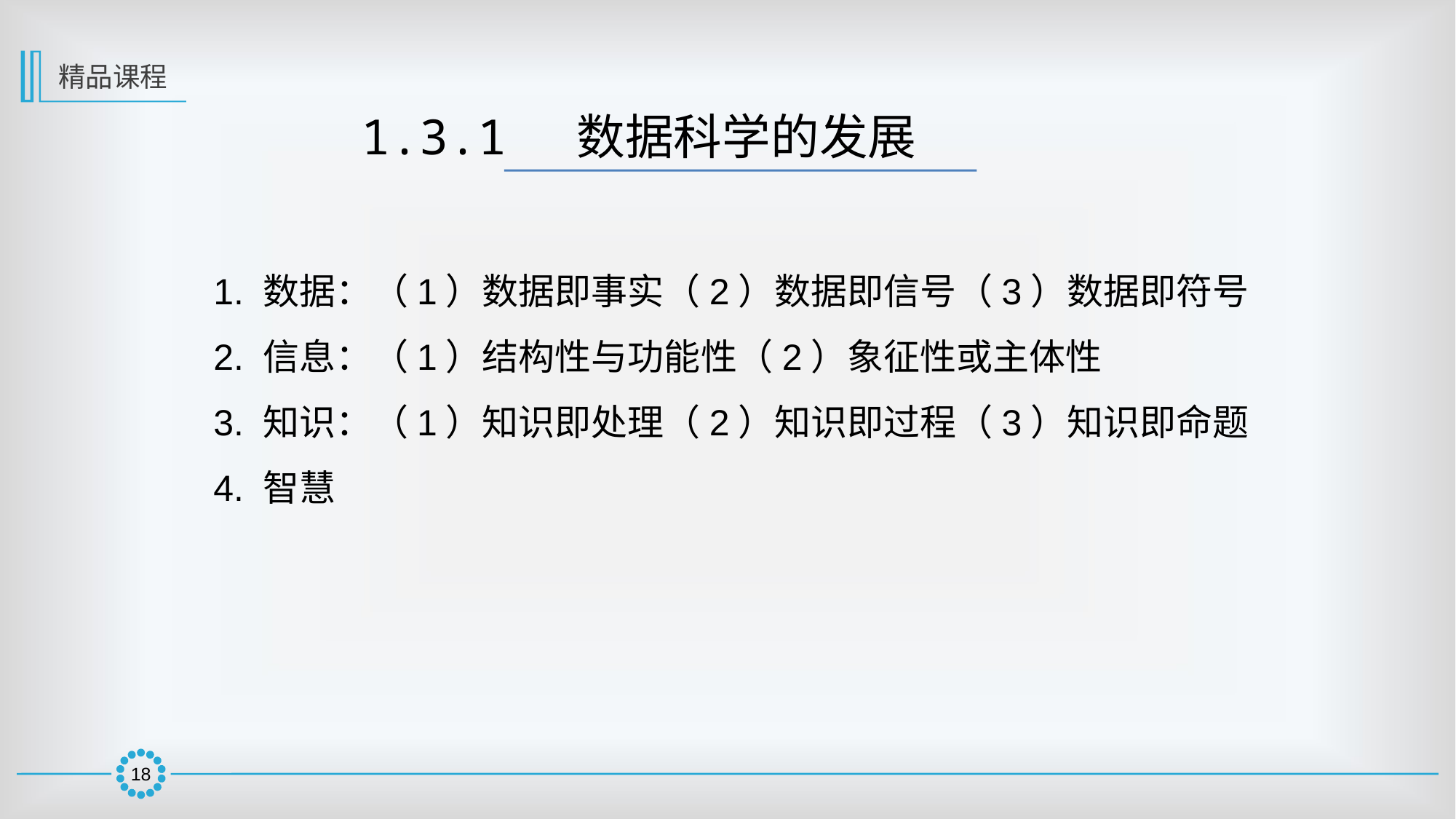

精品课程
1.3.1  数据科学的发展

1. 数据：（1）数据即事实（2）数据即信号（3）数据即符号
2. 信息：（1）结构性与功能性（2）象征性或主体性
3. 知识：（1）知识即处理（2）知识即过程（3）知识即命题
4. 智慧

18